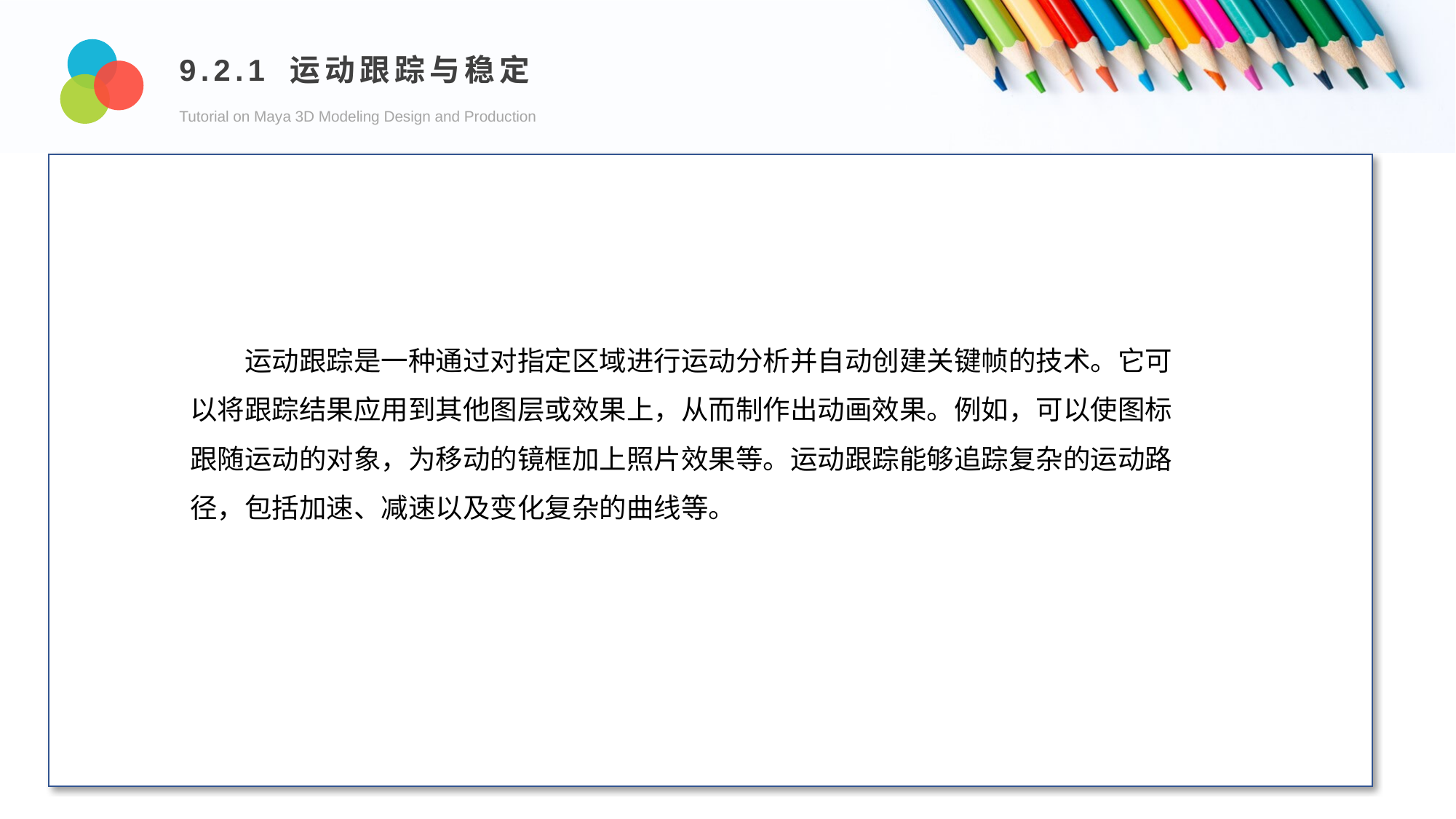

9.2.1 运动跟踪与稳定
Tutorial on Maya 3D Modeling Design and Production
Design and Production
运动跟踪是一种通过对指定区域进行运动分析并自动创建关键帧的技术。它可以将跟踪结果应用到其他图层或效果上，从而制作出动画效果。例如，可以使图标跟随运动的对象，为移动的镜框加上照片效果等。运动跟踪能够追踪复杂的运动路径，包括加速、减速以及变化复杂的曲线等。